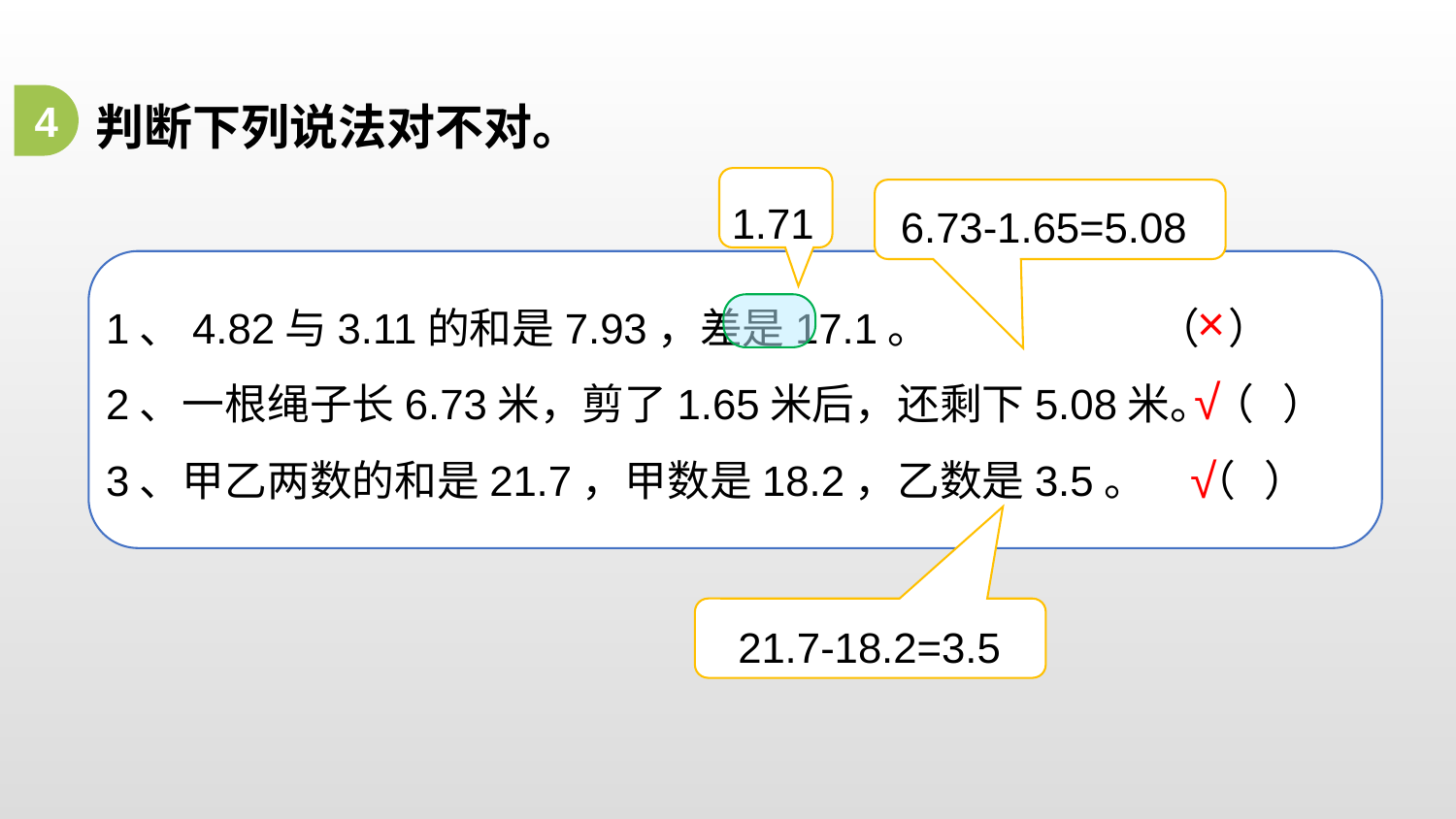

判断下列说法对不对。
4
1.71

6.73-1.65=5.08

1、4.82与3.11的和是7.93，差是17.1。                        （   ）
2、一根绳子长6.73米，剪了1.65米后，还剩下5.08米。（   ）
3、甲乙两数的和是21.7，甲数是18.2，乙数是3.5。     （   ）
×

√
√
21.7-18.2=3.5